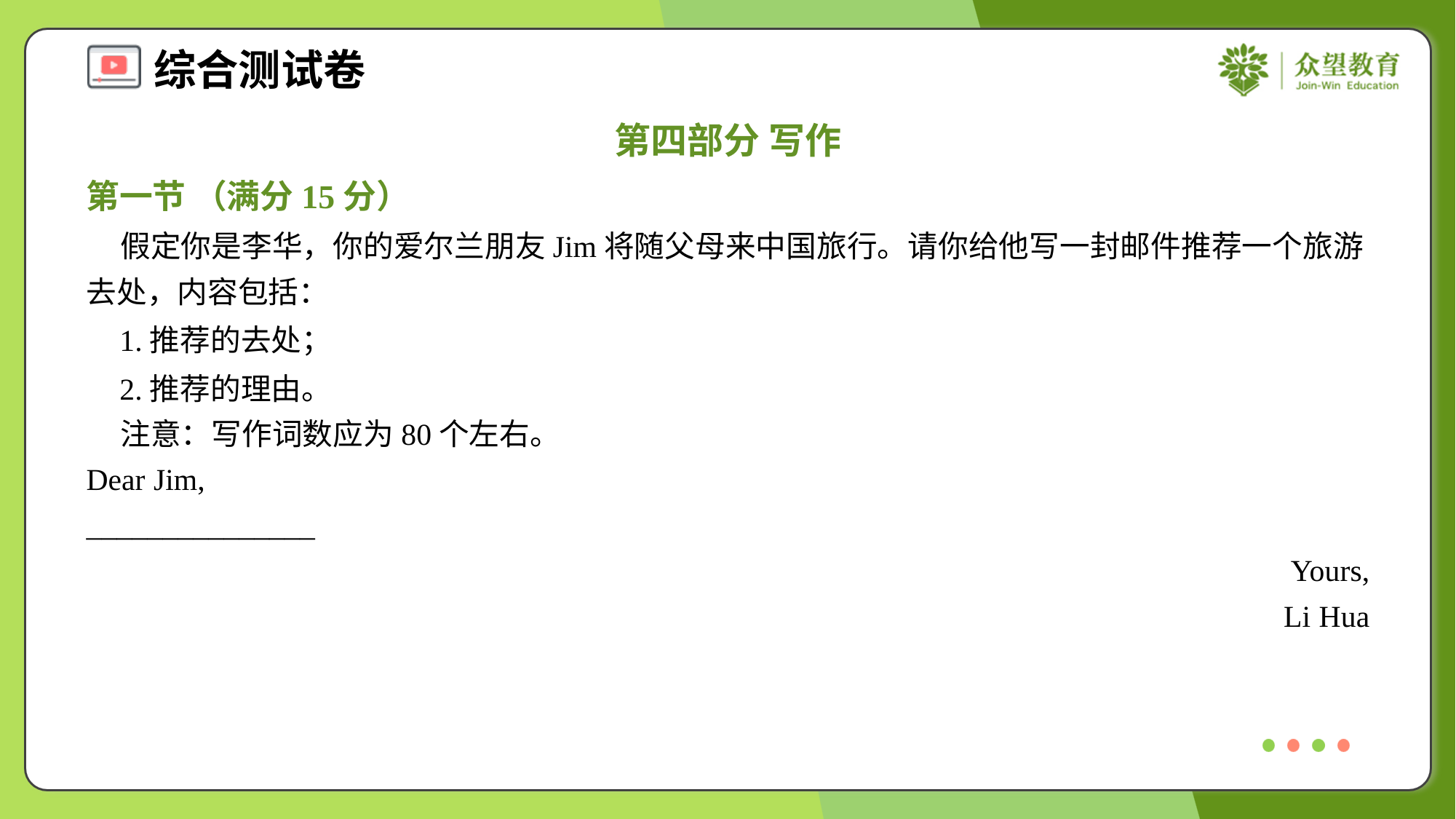

第四部分 写作
第一节 （满分15分）
    假定你是李华，你的爱尔兰朋友Jim将随父母来中国旅行。请你给他写一封邮件推荐一个旅游去处，内容包括：
    1.推荐的去处；
    2.推荐的理由。
    注意：写作词数应为80个左右。
Dear Jim,
_______________
Yours,
Li Hua